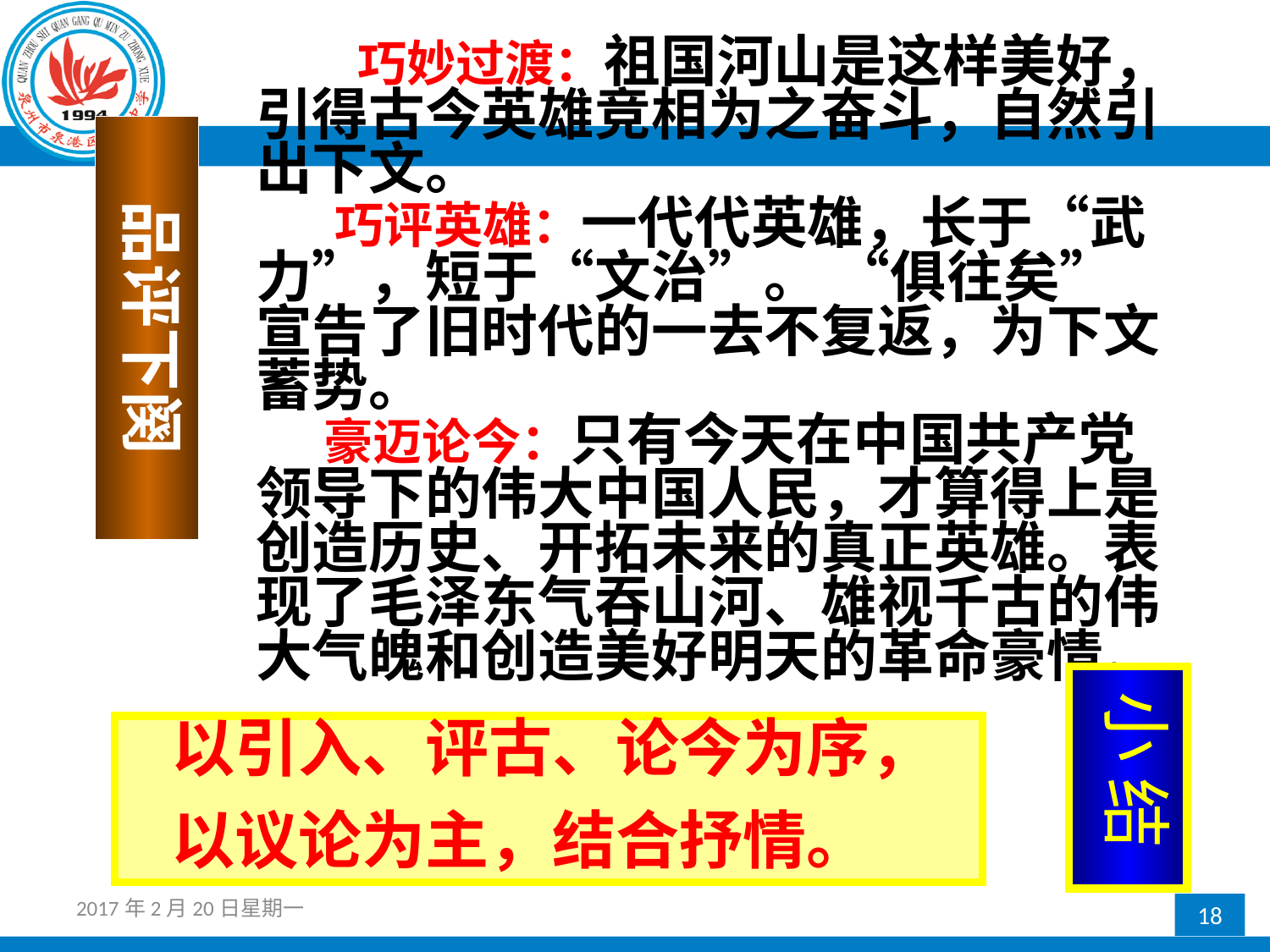

巧妙过渡：祖国河山是这样美好，引得古今英雄竞相为之奋斗，自然引出下文。
      巧评英雄：一代代英雄，长于“武力”，短于“文治”。 “俱往矣”宣告了旧时代的一去不复返，为下文蓄势。
     豪迈论今：只有今天在中国共产党领导下的伟大中国人民，才算得上是创造历史、开拓未来的真正英雄。表现了毛泽东气吞山河、雄视千古的伟大气魄和创造美好明天的革命豪情。
品评下阕
小 结
  以引入、评古、论今为序，
  以议论为主，结合抒情。
2017年2月20日星期一